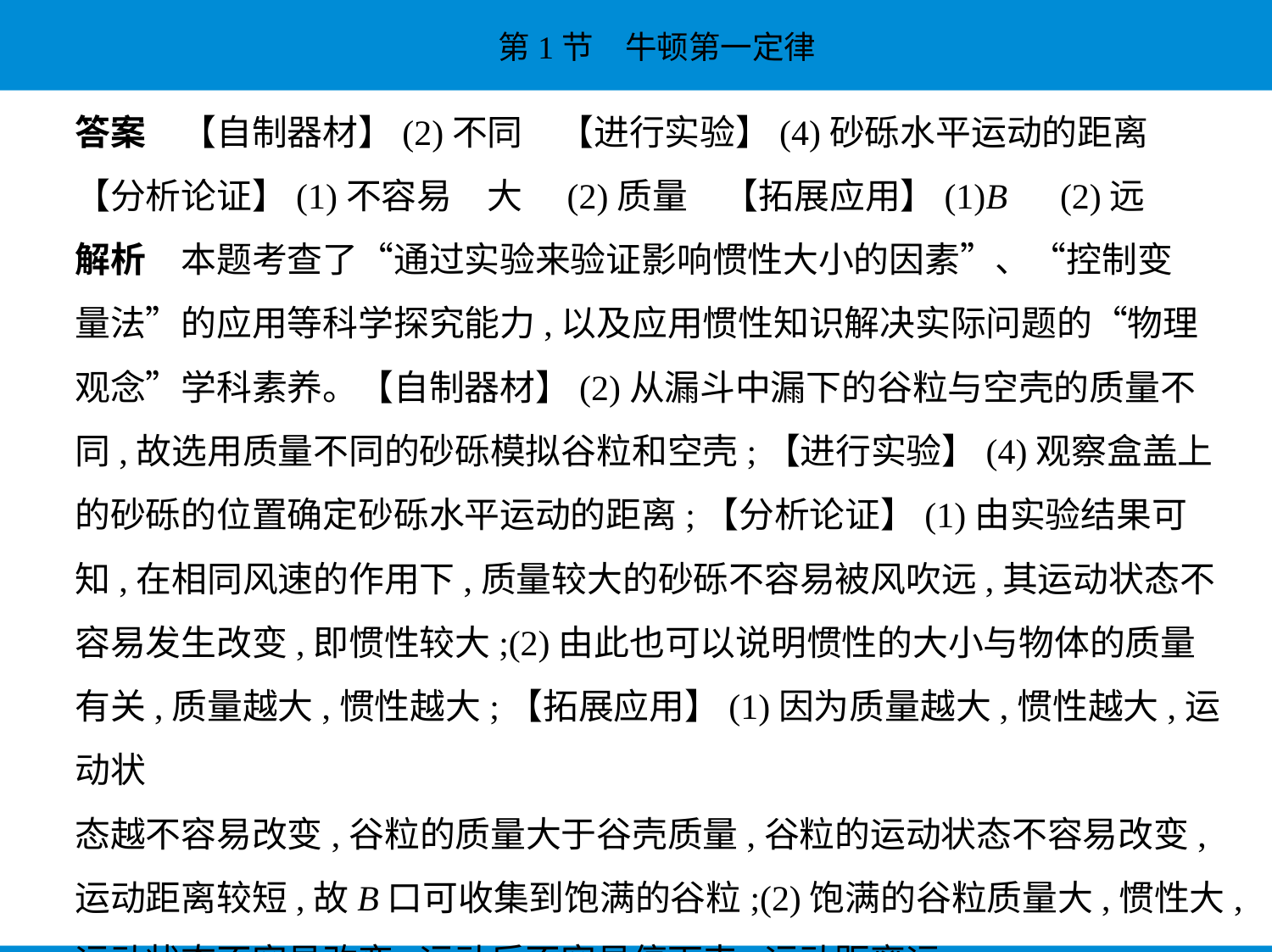

答案　【自制器材】(2)不同　【进行实验】(4)砂砾水平运动的距离    
【分析论证】(1)不容易　大　(2)质量　【拓展应用】(1)B　(2)远
解析　本题考查了“通过实验来验证影响惯性大小的因素”、“控制变
量法”的应用等科学探究能力,以及应用惯性知识解决实际问题的“物理
观念”学科素养。【自制器材】(2)从漏斗中漏下的谷粒与空壳的质量不
同,故选用质量不同的砂砾模拟谷粒和空壳;【进行实验】(4)观察盒盖上
的砂砾的位置确定砂砾水平运动的距离;【分析论证】(1)由实验结果可
知,在相同风速的作用下,质量较大的砂砾不容易被风吹远,其运动状态不
容易发生改变,即惯性较大;(2)由此也可以说明惯性的大小与物体的质量
有关,质量越大,惯性越大;【拓展应用】(1)因为质量越大,惯性越大,运动状
态越不容易改变,谷粒的质量大于谷壳质量,谷粒的运动状态不容易改变,
运动距离较短,故B口可收集到饱满的谷粒;(2)饱满的谷粒质量大,惯性大,
运动状态不容易改变,运动后不容易停下来,运动距离远。